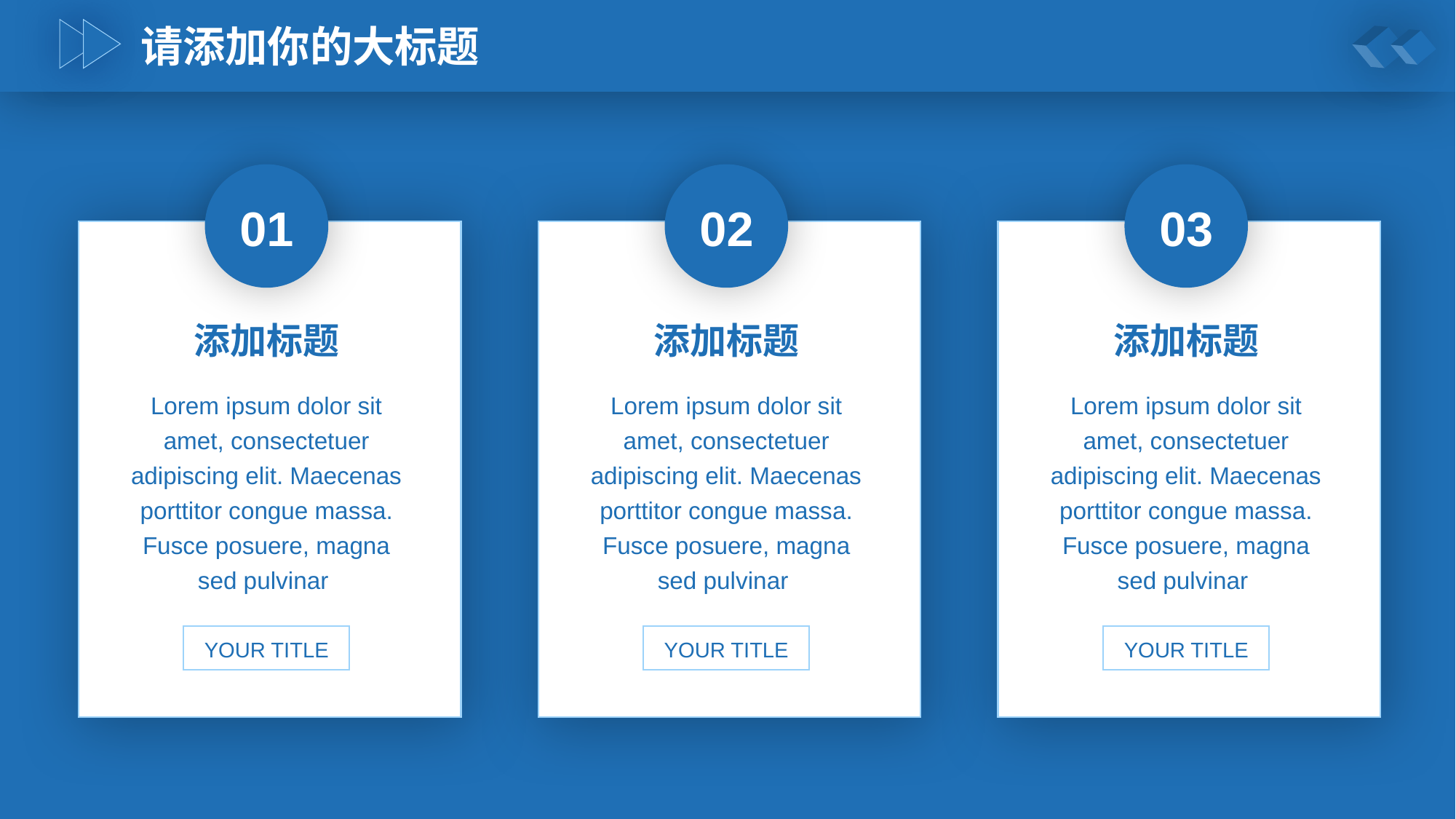

请添加你的大标题

01
添加标题
Lorem ipsum dolor sit amet, consectetuer adipiscing elit. Maecenas porttitor congue massa. Fusce posuere, magna sed pulvinar

YOUR TITLE
01

01
添加标题
Lorem ipsum dolor sit amet, consectetuer adipiscing elit. Maecenas porttitor congue massa. Fusce posuere, magna sed pulvinar

YOUR TITLE
02

01
添加标题
Lorem ipsum dolor sit amet, consectetuer adipiscing elit. Maecenas porttitor congue massa. Fusce posuere, magna sed pulvinar

YOUR TITLE
03